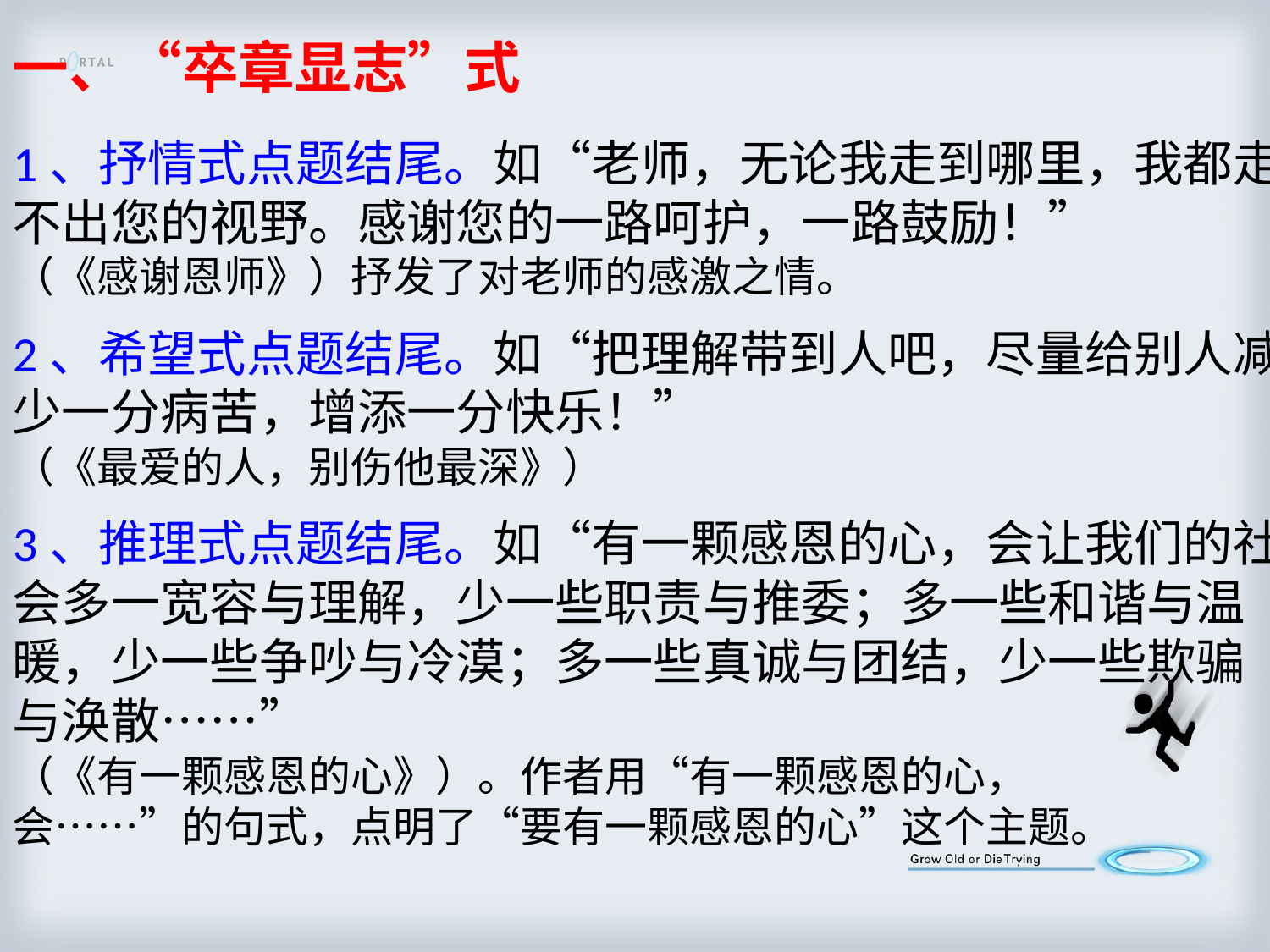

一、“卒章显志”式
1、抒情式点题结尾。如“老师，无论我走到哪里，我都走不出您的视野。感谢您的一路呵护，一路鼓励！”
（《感谢恩师》）抒发了对老师的感激之情。
2、希望式点题结尾。如“把理解带到人吧，尽量给别人减少一分病苦，增添一分快乐！”
（《最爱的人，别伤他最深》）
3、推理式点题结尾。如“有一颗感恩的心，会让我们的社会多一宽容与理解，少一些职责与推委；多一些和谐与温暖，少一些争吵与冷漠；多一些真诚与团结，少一些欺骗与涣散……”
（《有一颗感恩的心》）。作者用“有一颗感恩的心，
会……”的句式，点明了“要有一颗感恩的心”这个主题。